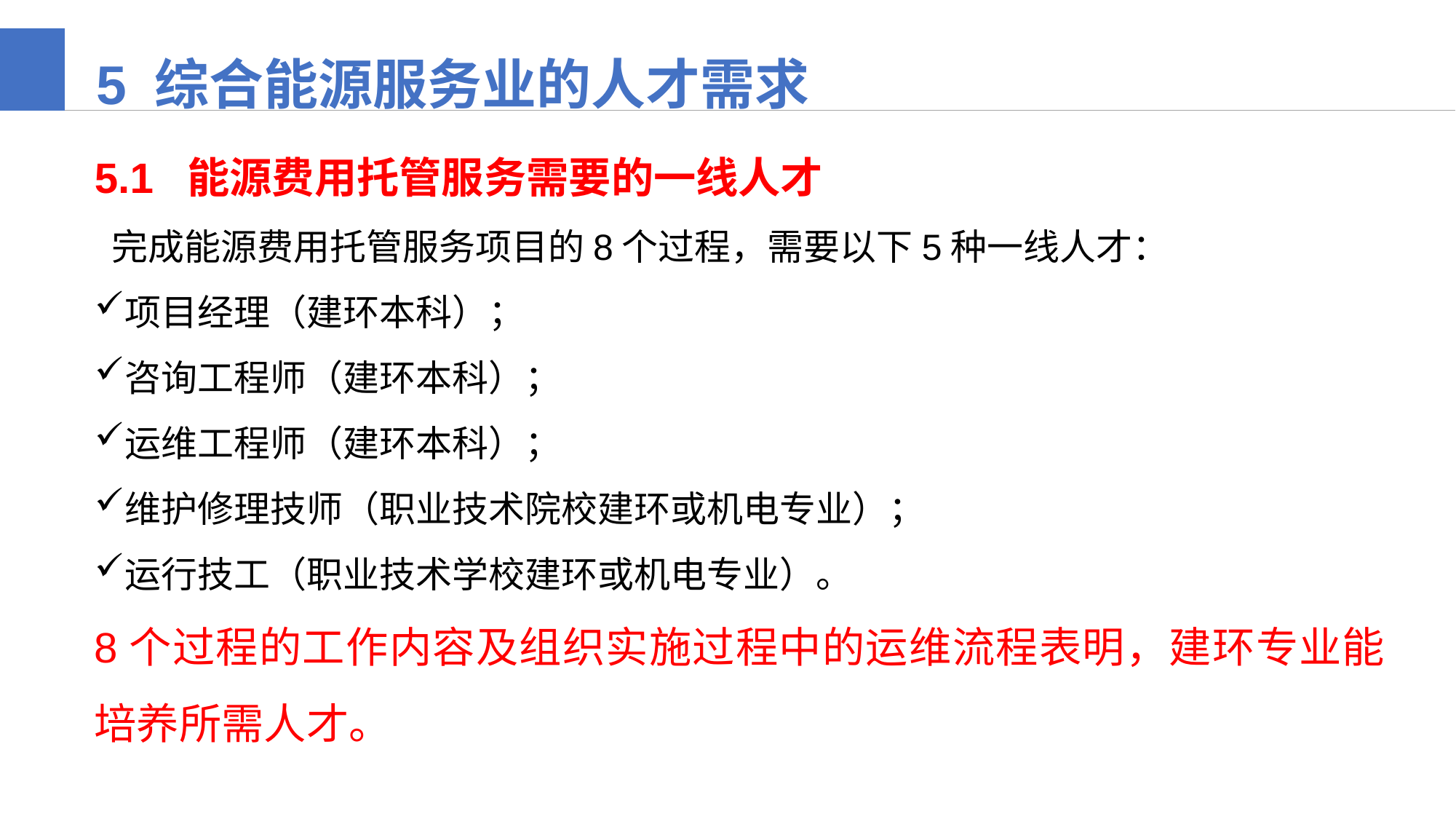

5 综合能源服务业的人才需求
5.1  能源费用托管服务需要的一线人才
 完成能源费用托管服务项目的8个过程，需要以下5种一线人才：
项目经理（建环本科）；
咨询工程师（建环本科）；
运维工程师（建环本科）；
维护修理技师（职业技术院校建环或机电专业）；
运行技工（职业技术学校建环或机电专业）。
8个过程的工作内容及组织实施过程中的运维流程表明，建环专业能培养所需人才。